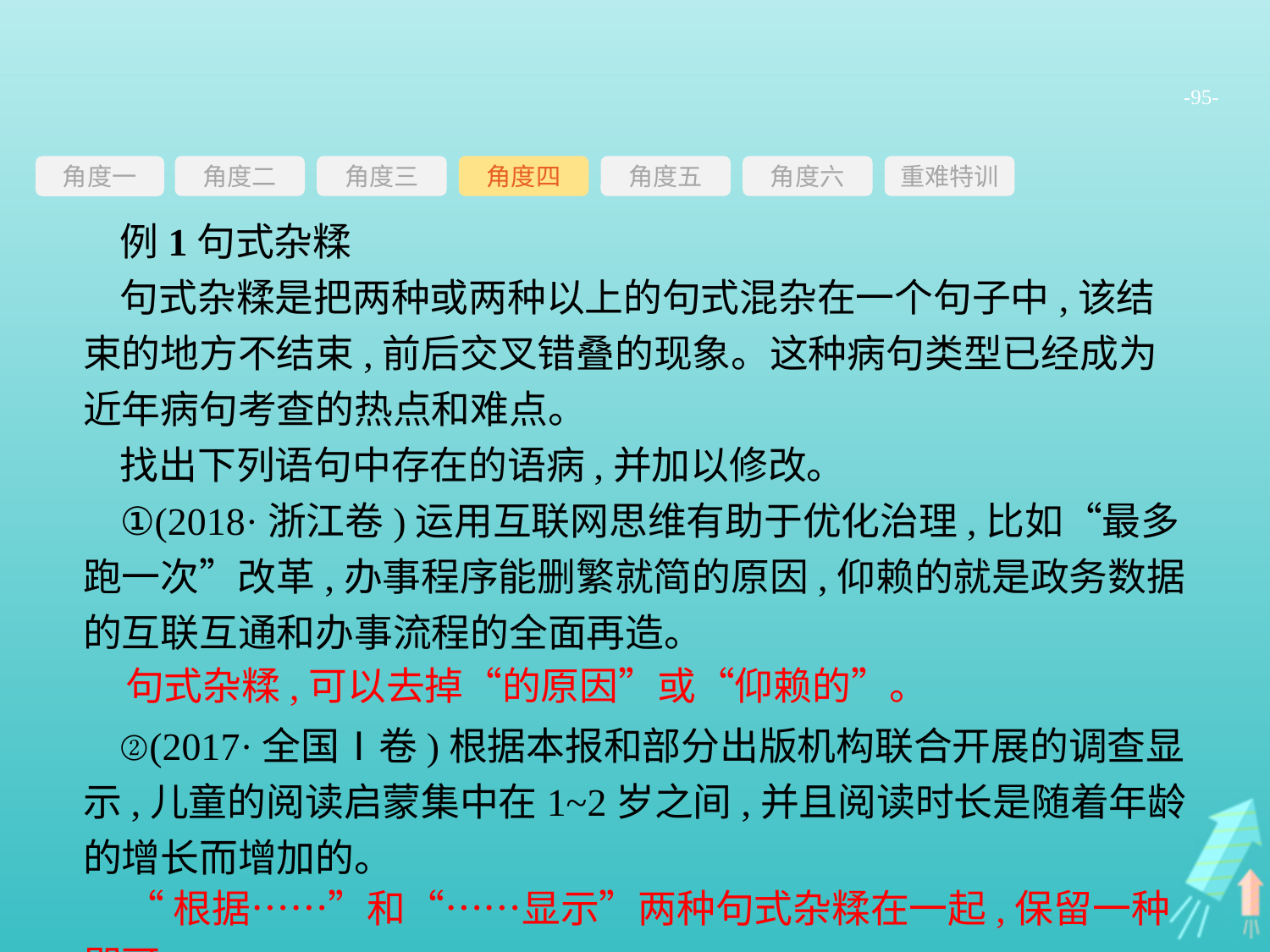

-95-
角度三
角度四
角度五
角度六
重难特训
角度二
角度一
例1句式杂糅
句式杂糅是把两种或两种以上的句式混杂在一个句子中,该结束的地方不结束,前后交叉错叠的现象。这种病句类型已经成为近年病句考查的热点和难点。
找出下列语句中存在的语病,并加以修改。
①(2018·浙江卷)运用互联网思维有助于优化治理,比如“最多跑一次”改革,办事程序能删繁就简的原因,仰赖的就是政务数据的互联互通和办事流程的全面再造。
句式杂糅,可以去掉“的原因”或“仰赖的”。
②(2017·全国Ⅰ卷)根据本报和部分出版机构联合开展的调查显示,儿童的阅读启蒙集中在1~2岁之间,并且阅读时长是随着年龄的增长而增加的。
“根据……”和“……显示”两种句式杂糅在一起,保留一种即可。